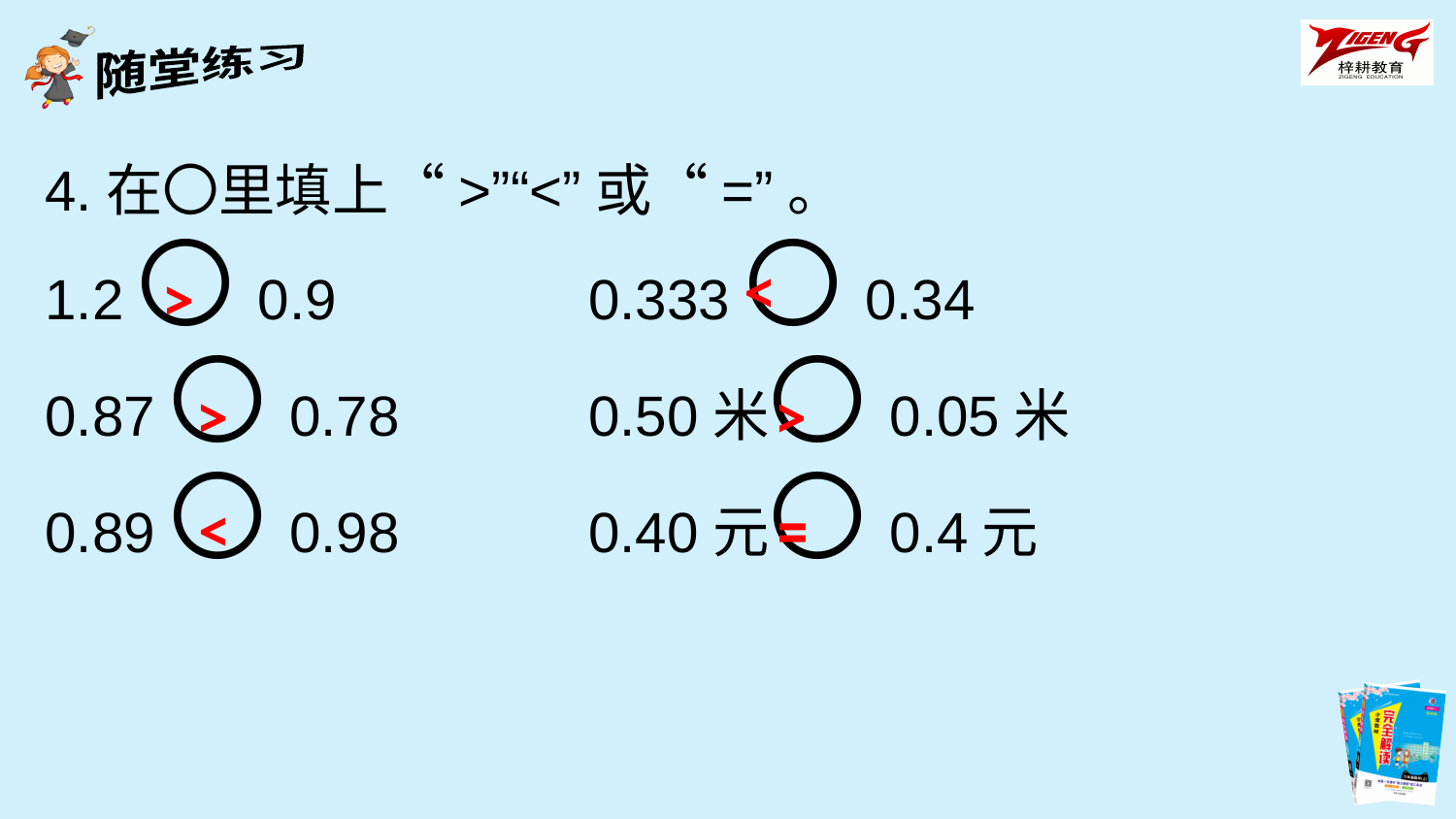

4.在〇里填上“>”“<”或“=”。
1.2〇0.9                0.333〇0.34
0.87〇0.78            0.50米〇0.05米
0.89〇0.98            0.40元〇0.4元
<
>
>
>
<
=